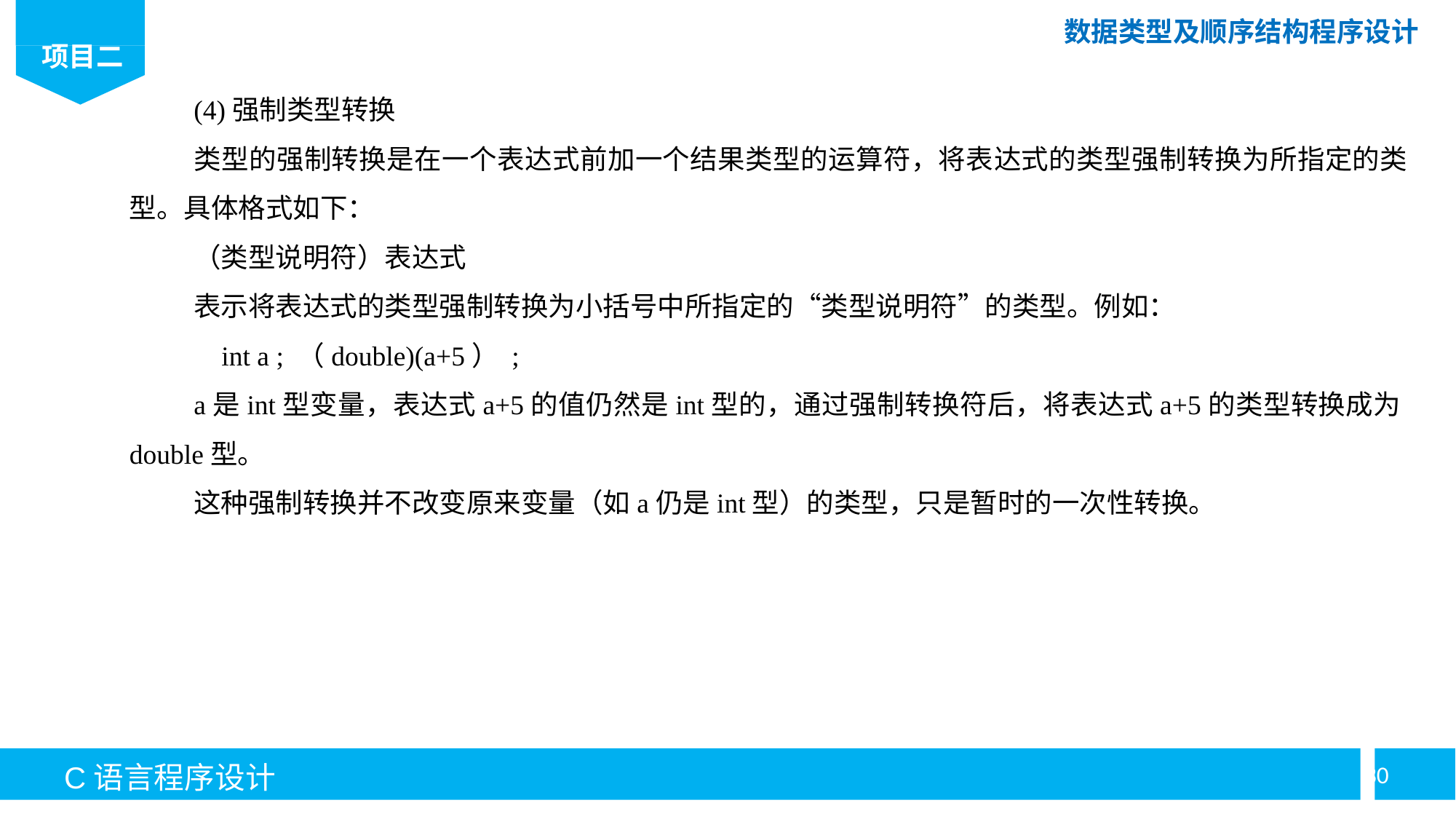

(4)强制类型转换
类型的强制转换是在一个表达式前加一个结果类型的运算符，将表达式的类型强制转换为所指定的类型。具体格式如下：
（类型说明符）表达式
表示将表达式的类型强制转换为小括号中所指定的“类型说明符”的类型。例如：
    int a ; （double)(a+5） ;
a是int型变量，表达式a+5的值仍然是int型的，通过强制转换符后，将表达式a+5的类型转换成为double型。
这种强制转换并不改变原来变量（如a仍是int型）的类型，只是暂时的一次性转换。